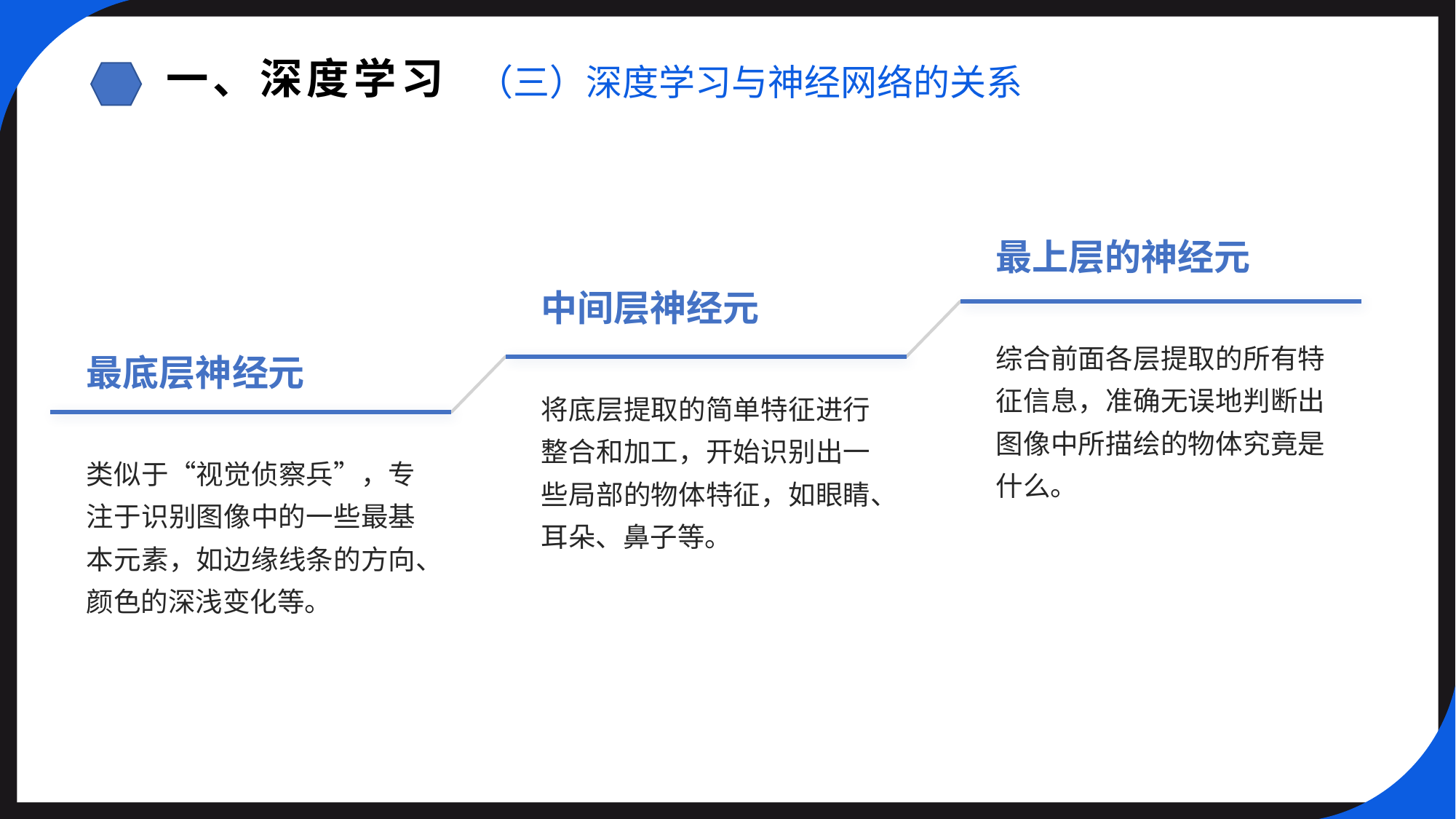

一、深度学习
（三）深度学习与神经网络的关系
最上层的神经元
中间层神经元
综合前面各层提取的所有特征信息，准确无误地判断出图像中所描绘的物体究竟是什么。
最底层神经元
将底层提取的简单特征进行整合和加工，开始识别出一些局部的物体特征，如眼睛、耳朵、鼻子等。
类似于“视觉侦察兵”，专注于识别图像中的一些最基本元素，如边缘线条的方向、颜色的深浅变化等。